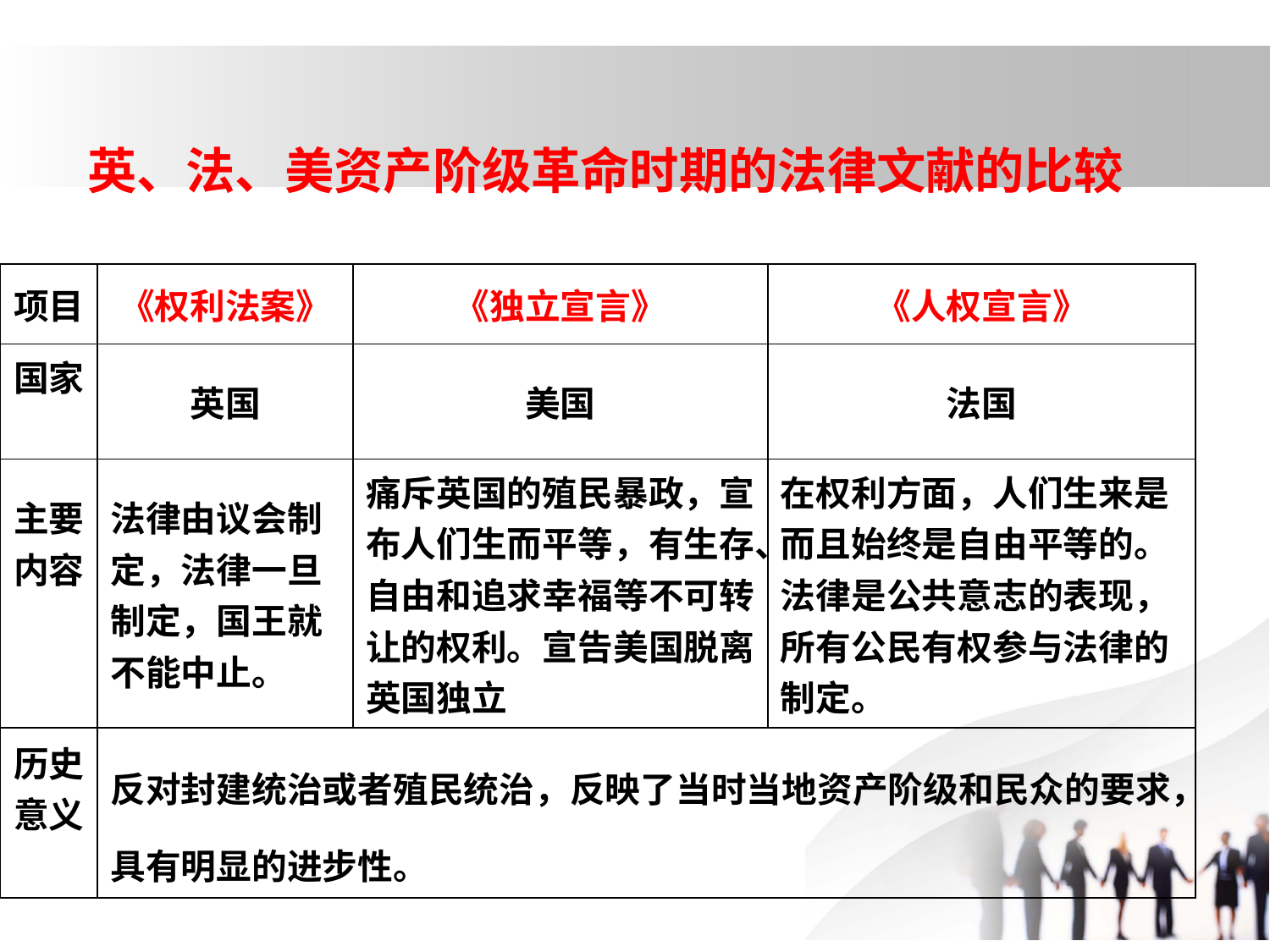

英、法、美资产阶级革命时期的法律文献的比较
| 项目 | 《权利法案》 | 《独立宣言》 | 《人权宣言》 |
| --- | --- | --- | --- |
| 国家 | 英国 | 美国 | 法国 |
| 主要内容 | 法律由议会制定，法律一旦制定，国王就不能中止。 | 痛斥英国的殖民暴政，宣布人们生而平等，有生存、自由和追求幸福等不可转让的权利。宣告美国脱离英国独立 | 在权利方面，人们生来是而且始终是自由平等的。法律是公共意志的表现，所有公民有权参与法律的制定。 |
| 历史意义 | 反对封建统治或者殖民统治，反映了当时当地资产阶级和民众的要求，具有明显的进步性。 |  |  |